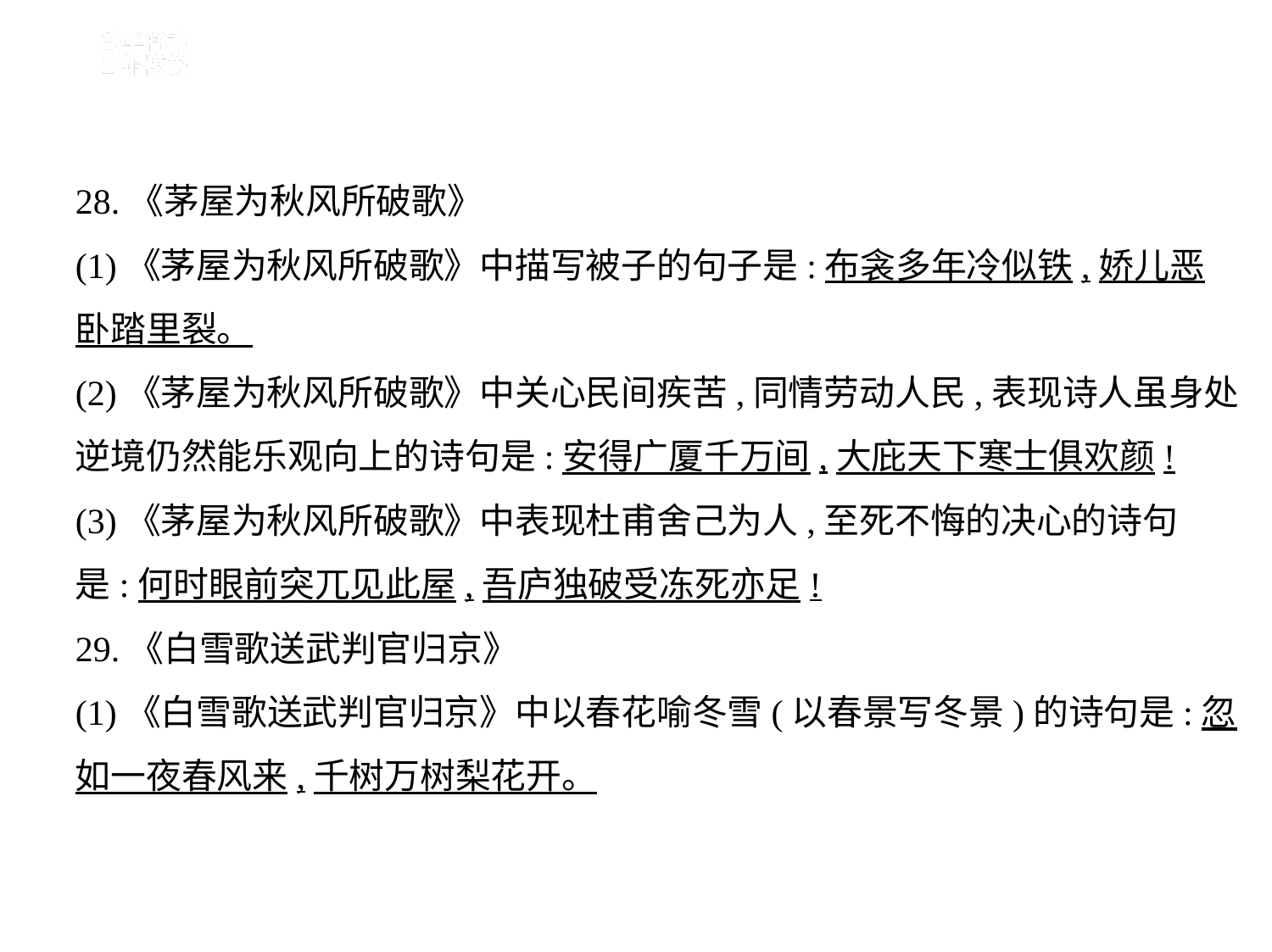

28.《茅屋为秋风所破歌》
(1)《茅屋为秋风所破歌》中描写被子的句子是:布衾多年冷似铁,娇儿恶
卧踏里裂。
(2)《茅屋为秋风所破歌》中关心民间疾苦,同情劳动人民,表现诗人虽身处
逆境仍然能乐观向上的诗句是:安得广厦千万间,大庇天下寒士俱欢颜!
(3)《茅屋为秋风所破歌》中表现杜甫舍己为人,至死不悔的决心的诗句
是:何时眼前突兀见此屋,吾庐独破受冻死亦足!
29.《白雪歌送武判官归京》
(1)《白雪歌送武判官归京》中以春花喻冬雪(以春景写冬景)的诗句是:忽
如一夜春风来,千树万树梨花开。